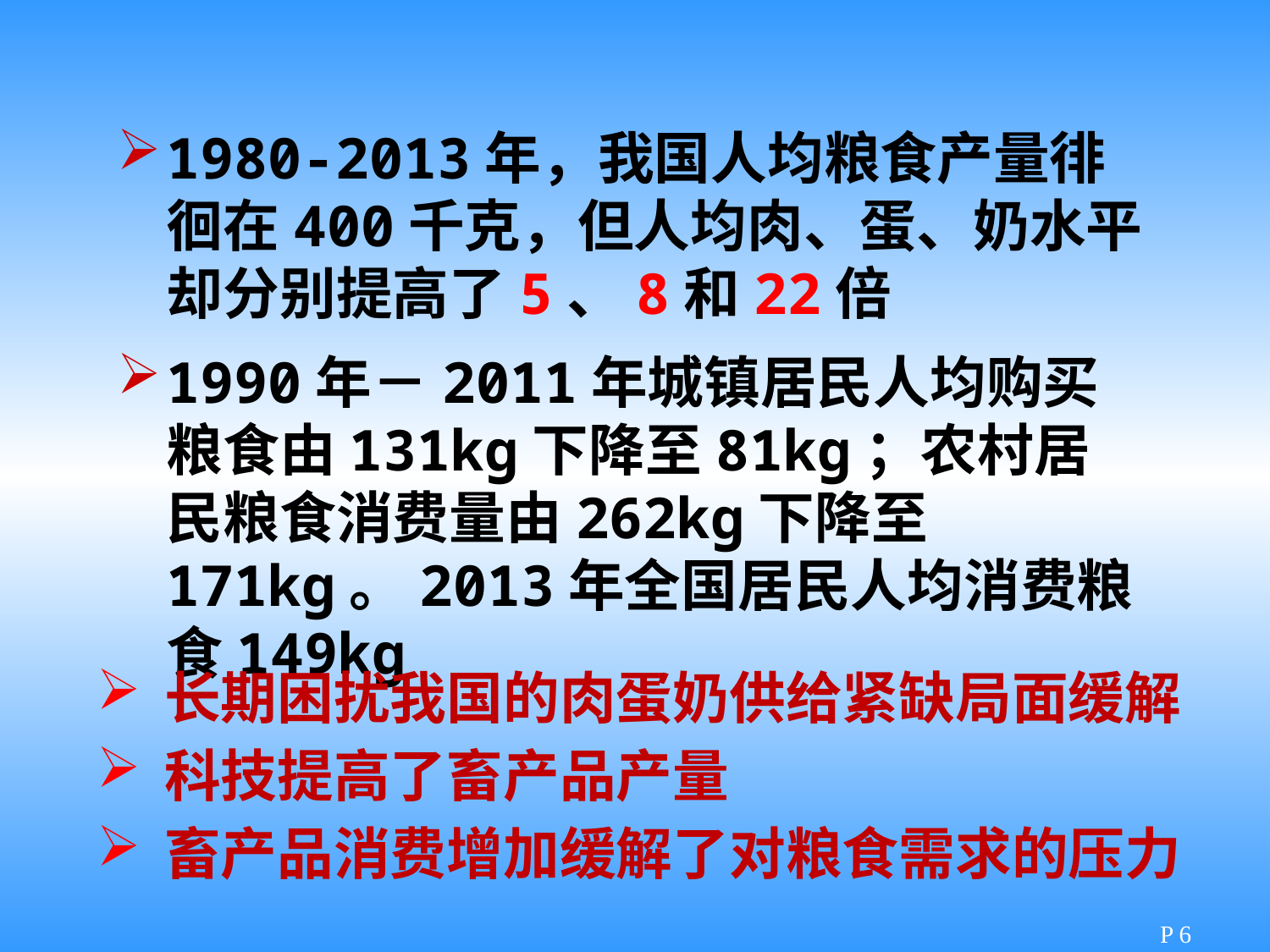

1980-2013年，我国人均粮食产量徘徊在400千克，但人均肉、蛋、奶水平却分别提高了5、8和22倍
1990年－2011年城镇居民人均购买粮食由131kg下降至81kg；农村居民粮食消费量由262kg下降至171kg。2013年全国居民人均消费粮食149kg
长期困扰我国的肉蛋奶供给紧缺局面缓解
科技提高了畜产品产量
畜产品消费增加缓解了对粮食需求的压力
P 6